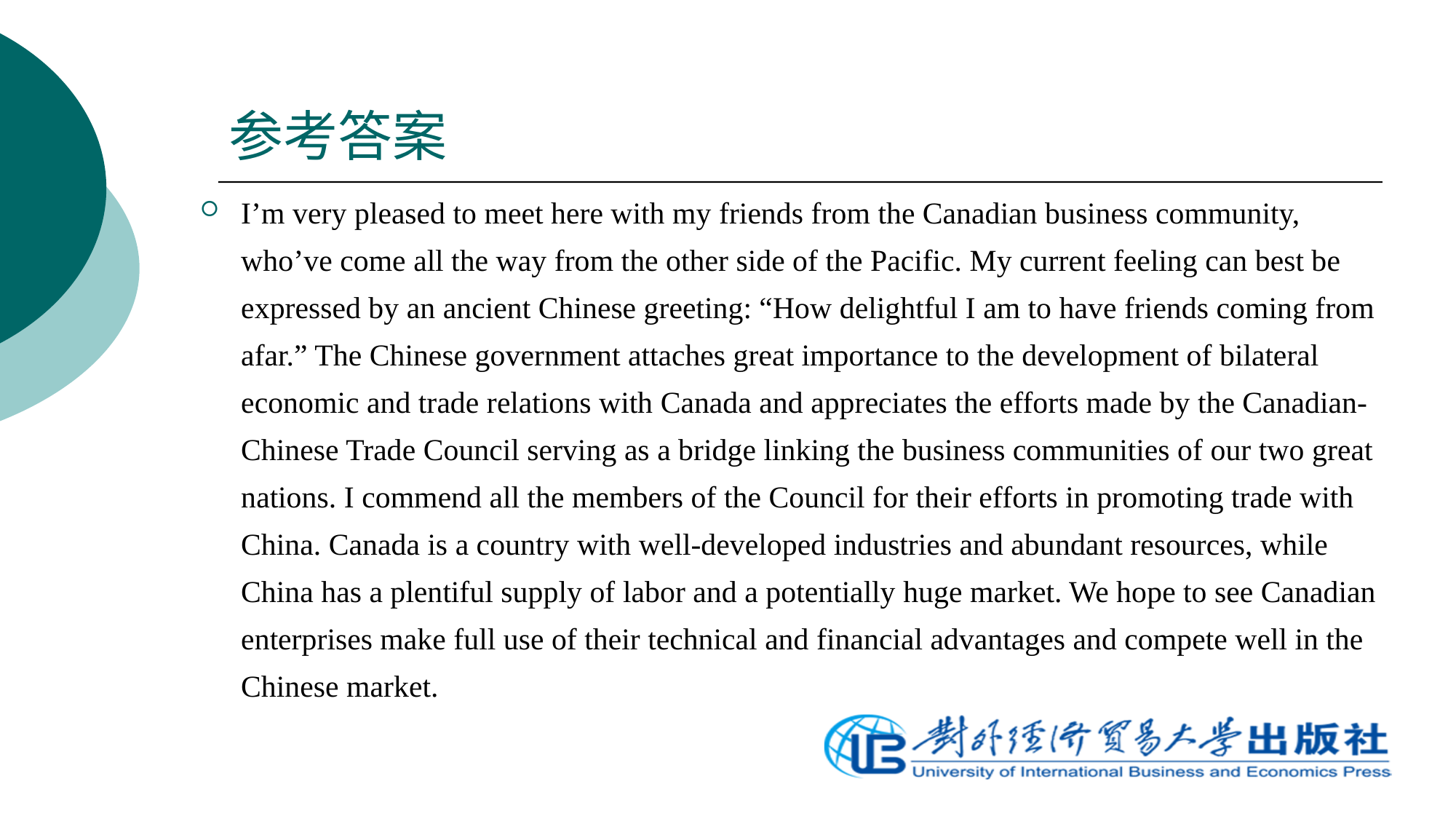

# 参考答案
I’m very pleased to meet here with my friends from the Canadian business community, who’ve come all the way from the other side of the Pacific. My current feeling can best be expressed by an ancient Chinese greeting: “How delightful I am to have friends coming from afar.” The Chinese government attaches great importance to the development of bilateral economic and trade relations with Canada and appreciates the efforts made by the Canadian-Chinese Trade Council serving as a bridge linking the business communities of our two great nations. I commend all the members of the Council for their efforts in promoting trade with China. Canada is a country with well-developed industries and abundant resources, while China has a plentiful supply of labor and a potentially huge market. We hope to see Canadian enterprises make full use of their technical and financial advantages and compete well in the Chinese market.